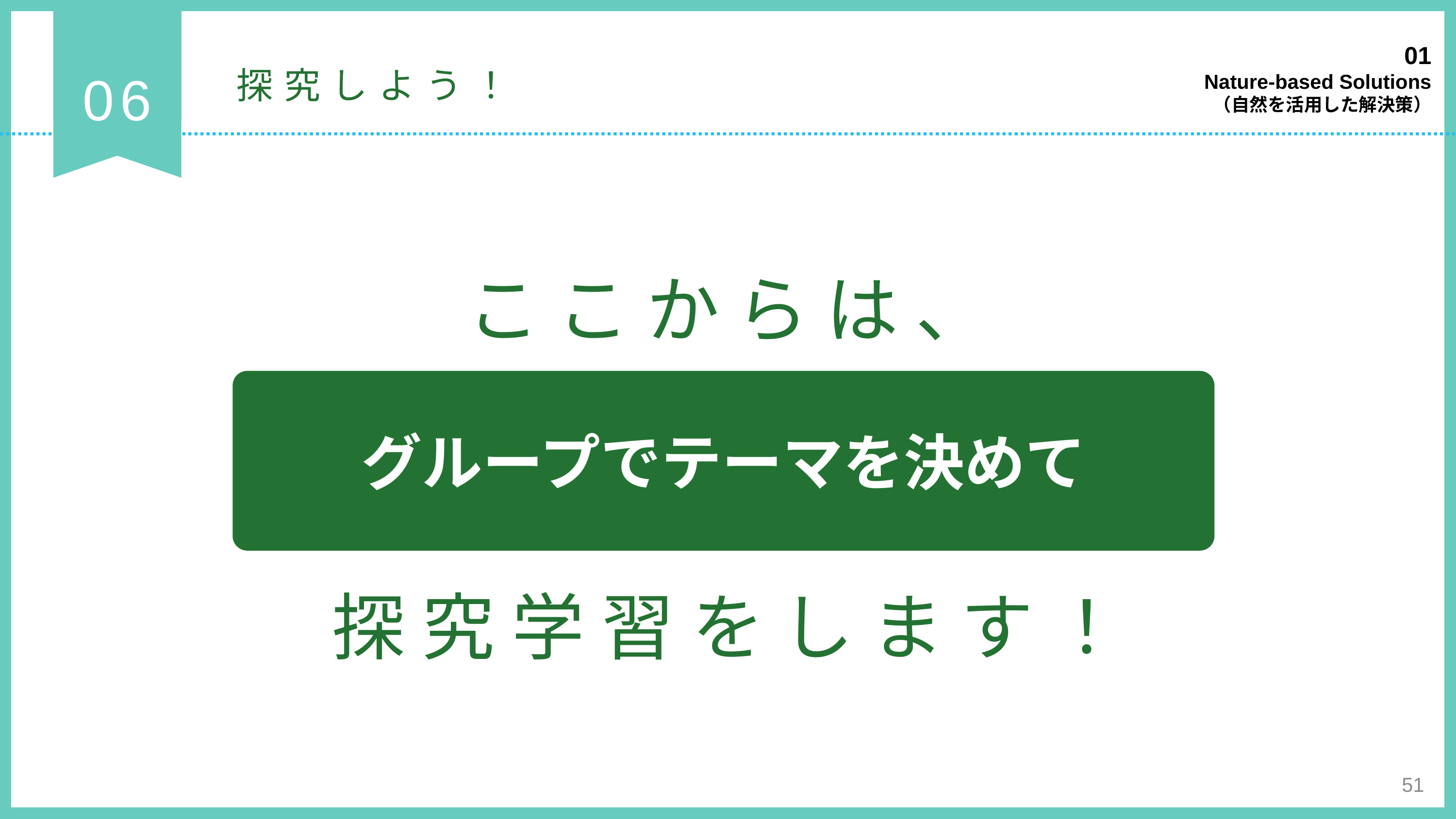

01
Nature-based Solutions
（自然を活用した解決策）
06
探究しよう！

ここからは、

探究学習をします！
グループでテーマを決めて
51